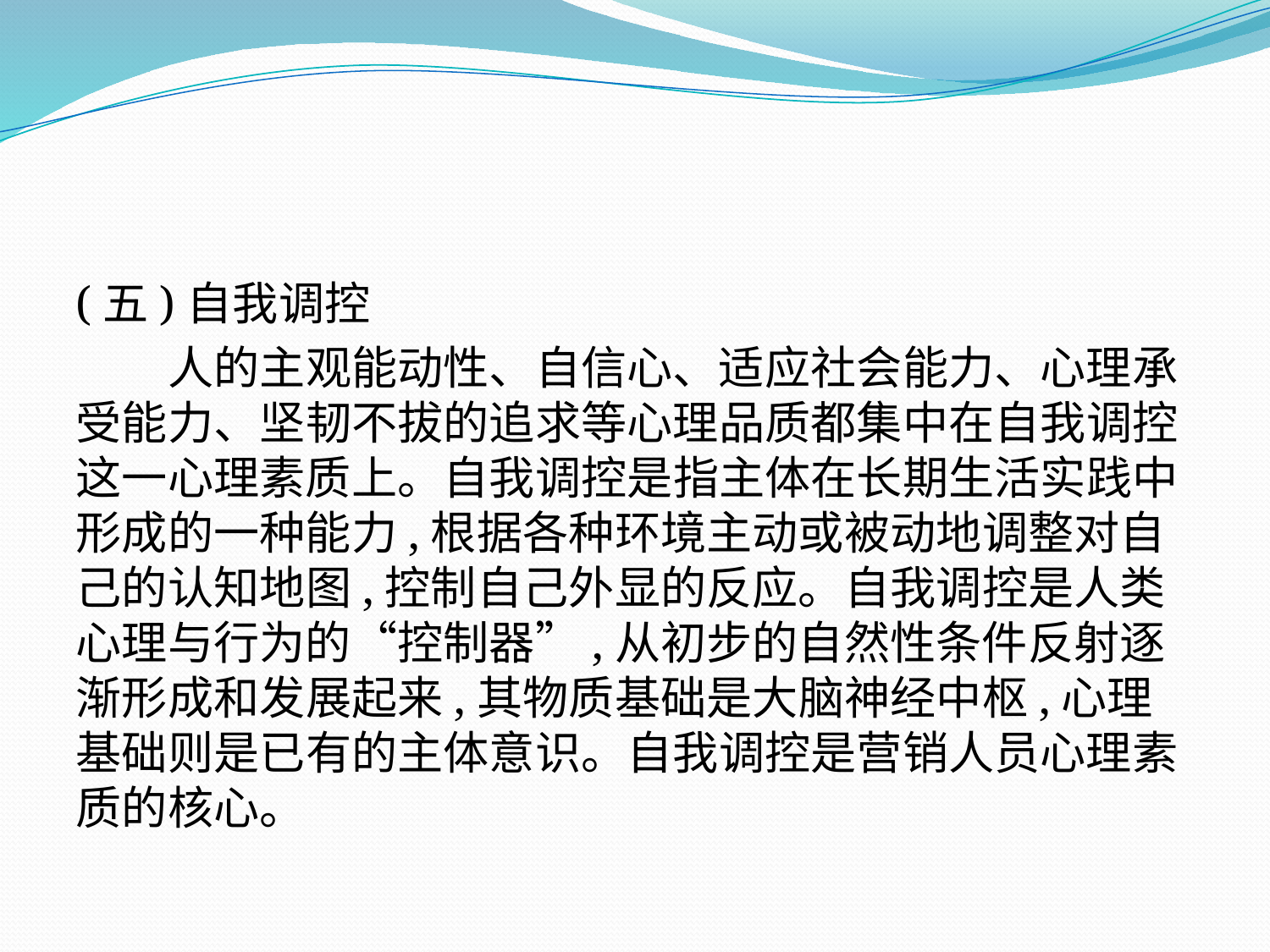

(五)自我调控
　　人的主观能动性、自信心、适应社会能力、心理承受能力、坚韧不拔的追求等心理品质都集中在自我调控这一心理素质上。自我调控是指主体在长期生活实践中形成的一种能力,根据各种环境主动或被动地调整对自己的认知地图,控制自己外显的反应。自我调控是人类心理与行为的“控制器”,从初步的自然性条件反射逐渐形成和发展起来,其物质基础是大脑神经中枢,心理基础则是已有的主体意识。自我调控是营销人员心理素质的核心。